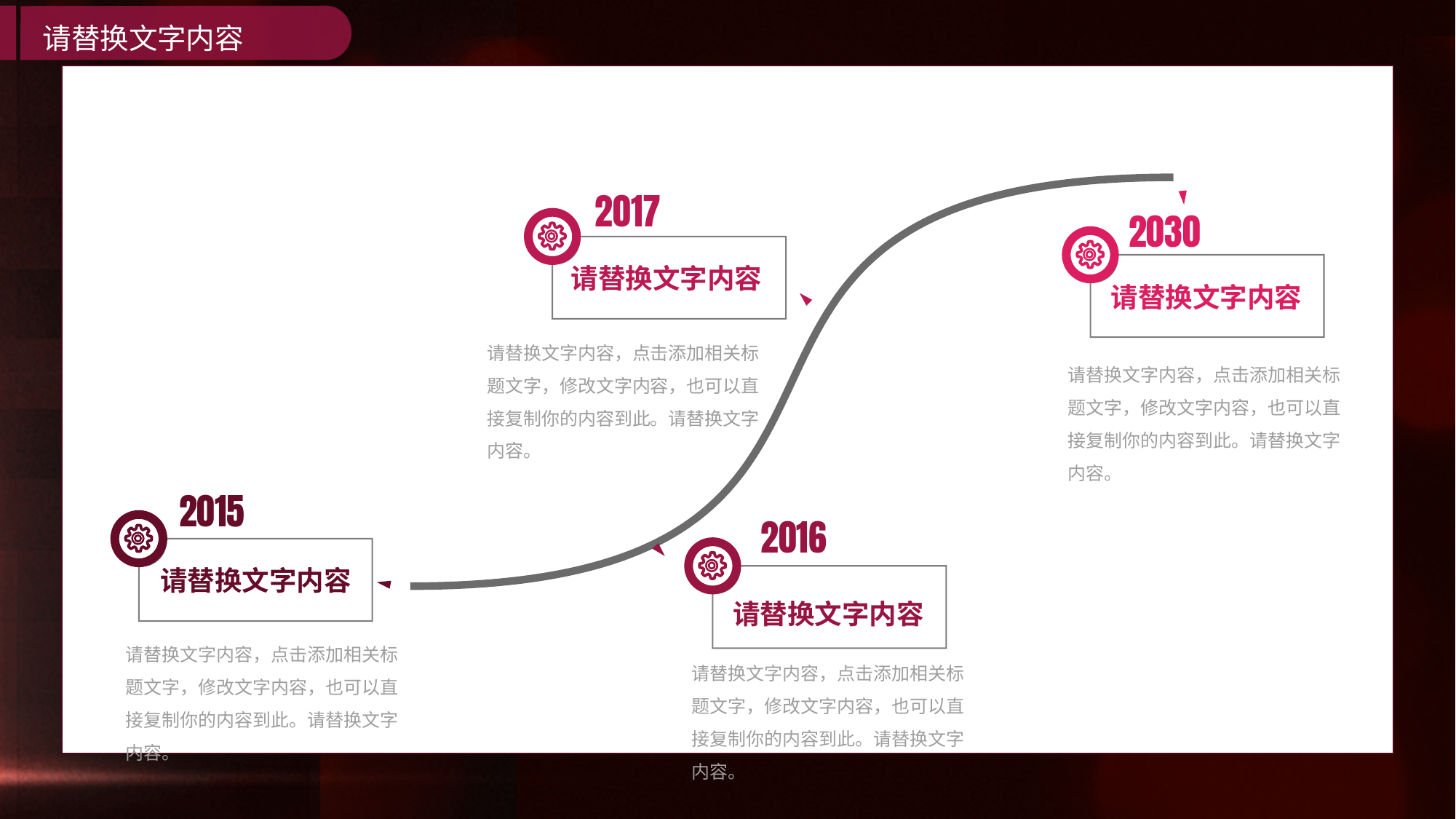

2017

请替换文字内容

请替换文字内容，点击添加相关标题文字，修改文字内容，也可以直接复制你的内容到此。请替换文字内容。

2030

请替换文字内容
请替换文字内容，点击添加相关标题文字，修改文字内容，也可以直接复制你的内容到此。请替换文字内容。
2015

请替换文字内容

请替换文字内容，点击添加相关标题文字，修改文字内容，也可以直接复制你的内容到此。请替换文字内容。
2016

请替换文字内容
请替换文字内容，点击添加相关标题文字，修改文字内容，也可以直接复制你的内容到此。请替换文字内容。